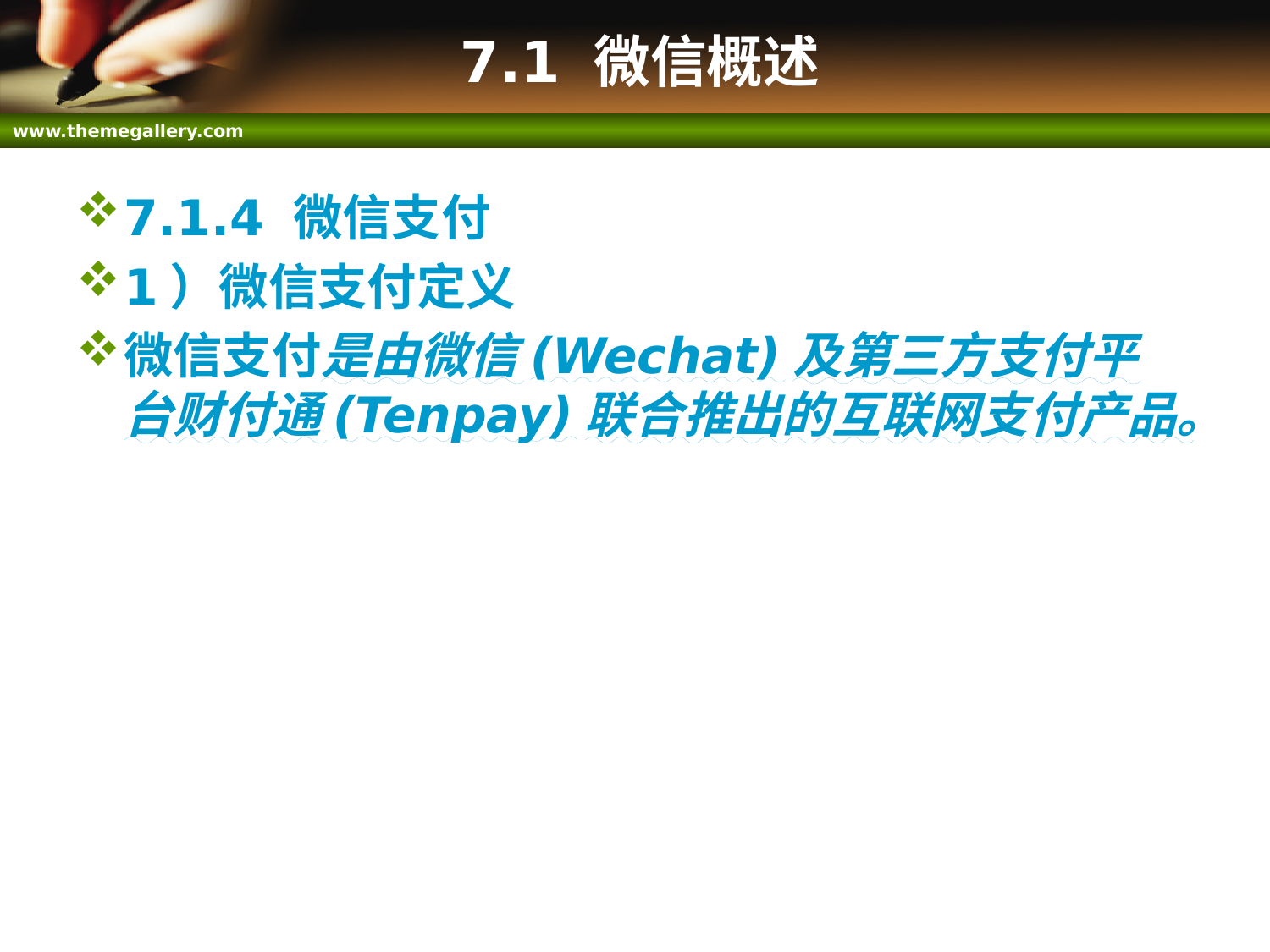

# 7.1 微信概述
7.1.4 微信支付
1）微信支付定义
微信支付是由微信(Wechat)及第三方支付平台财付通(Tenpay)联合推出的互联网支付产品。